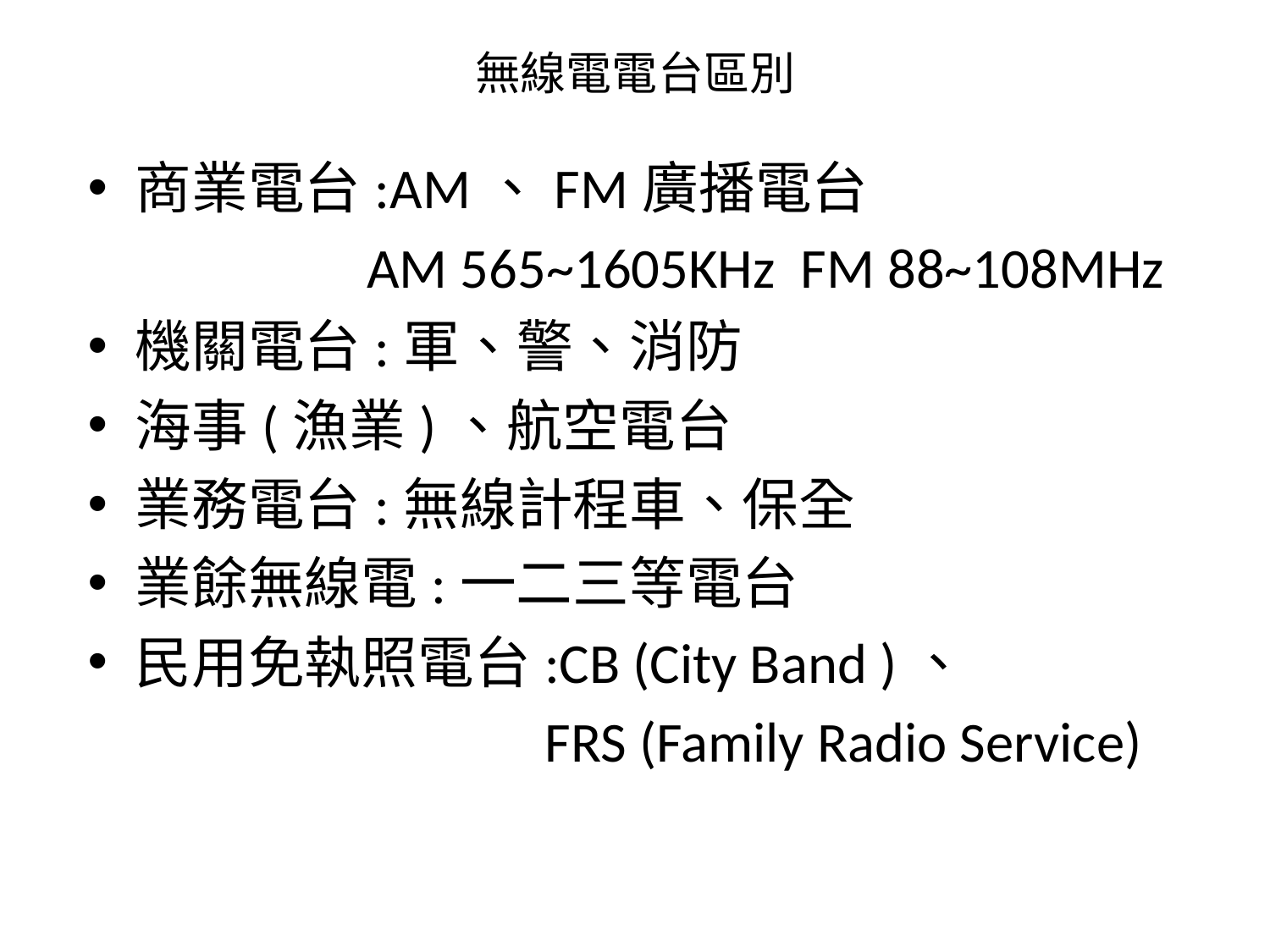

# 無線電電台區別
商業電台:AM、FM廣播電台
                      AM 565~1605KHz  FM 88~108MHz
機關電台:軍、警、消防
海事(漁業)、航空電台
業務電台:無線計程車、保全
業餘無線電:一二三等電台
民用免執照電台:CB (City Band )、
                                    FRS (Family Radio Service)